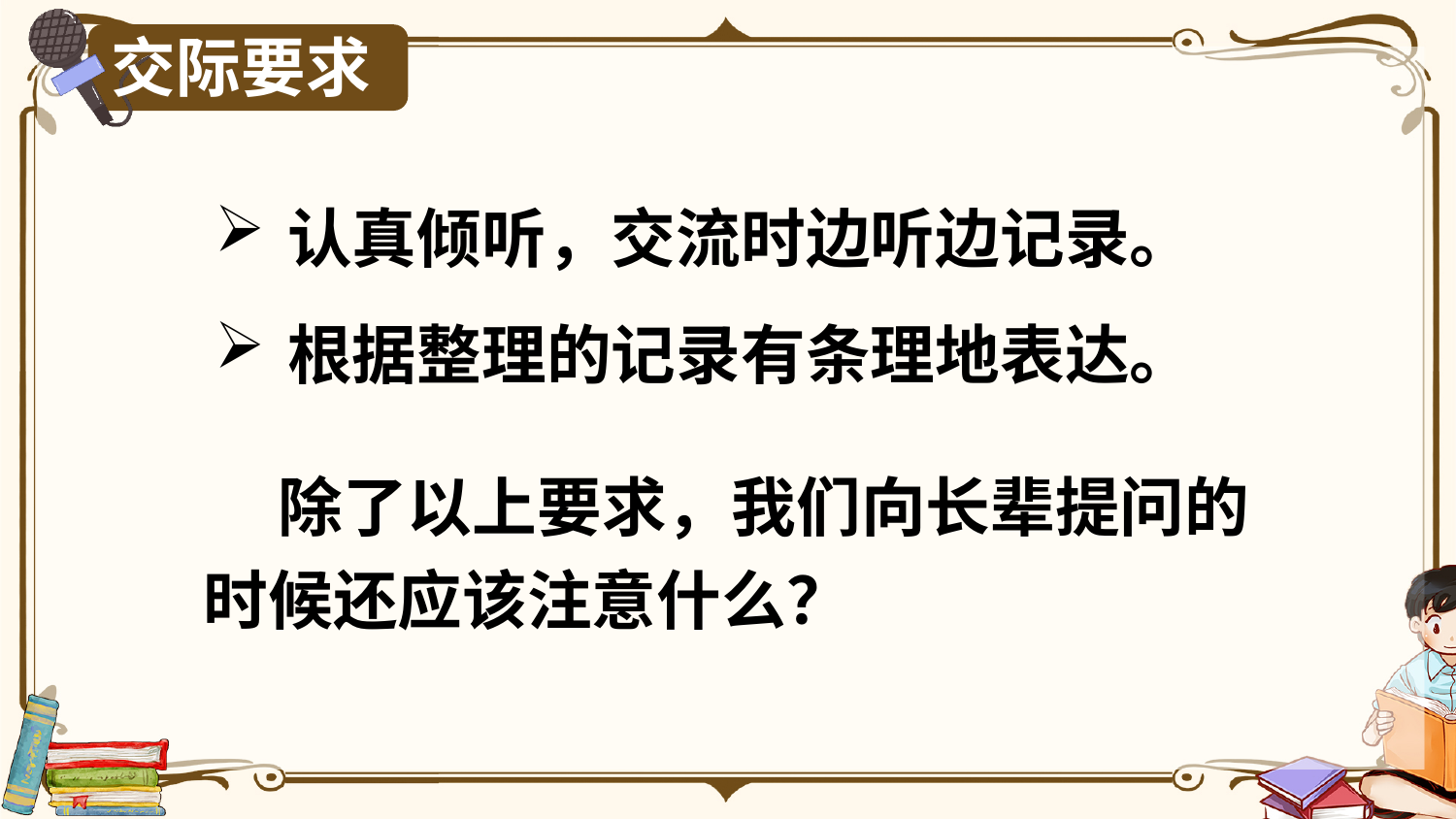

交际要求
认真倾听，交流时边听边记录。
根据整理的记录有条理地表达。
    除了以上要求，我们向长辈提问的时候还应该注意什么？